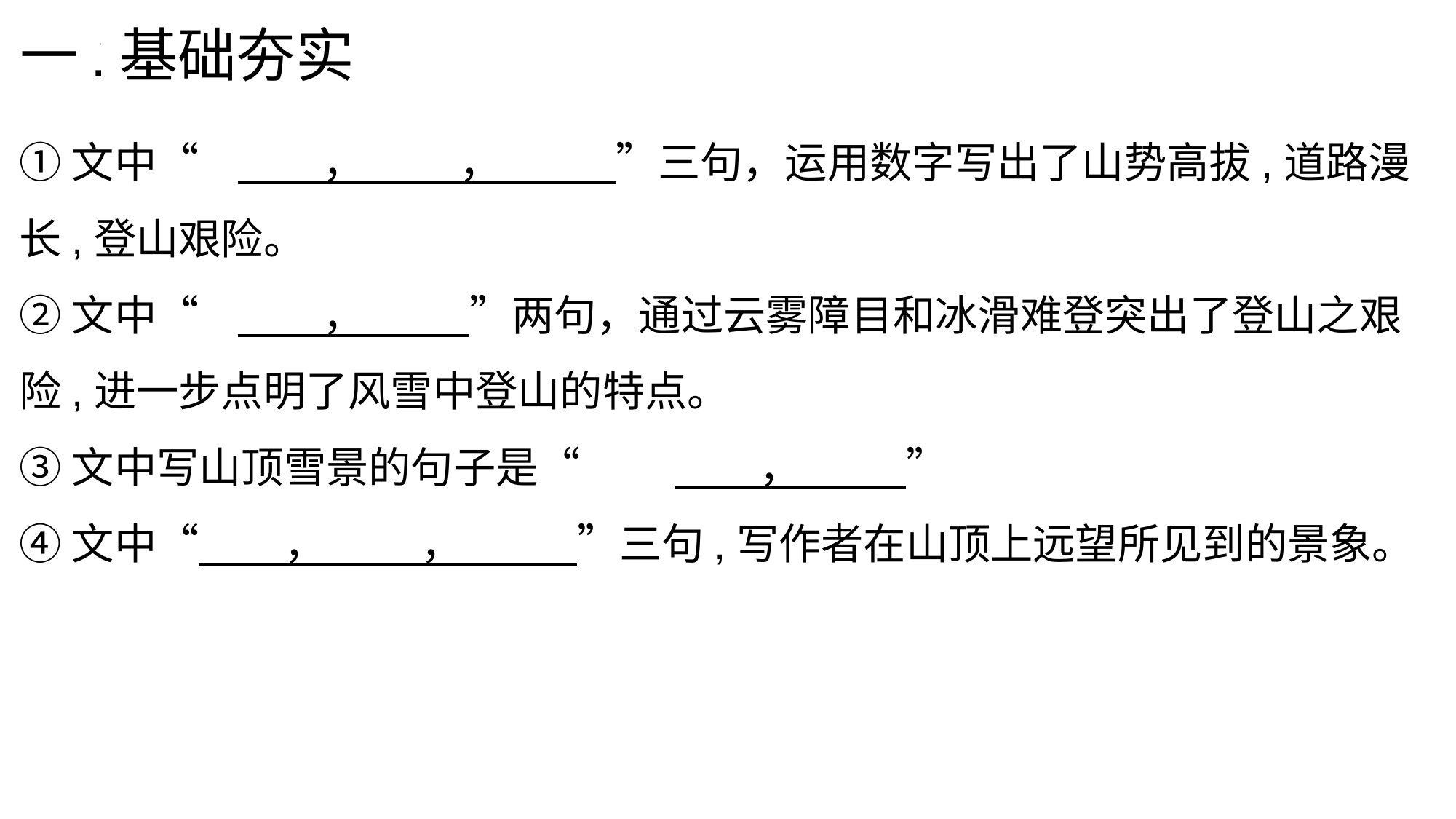

一.基础夯实
①文中“	         ，          ，            ”三句，运用数字写出了山势高拔,道路漫长,登山艰险。
②文中“	         ，           ”两句，通过云雾障目和冰滑难登突出了登山之艰险,进一步点明了风雪中登山的特点。
③文中写山顶雪景的句子是“	         ，           ”
④文中“         ，          ，            ”三句,写作者在山顶上远望所见到的景象。